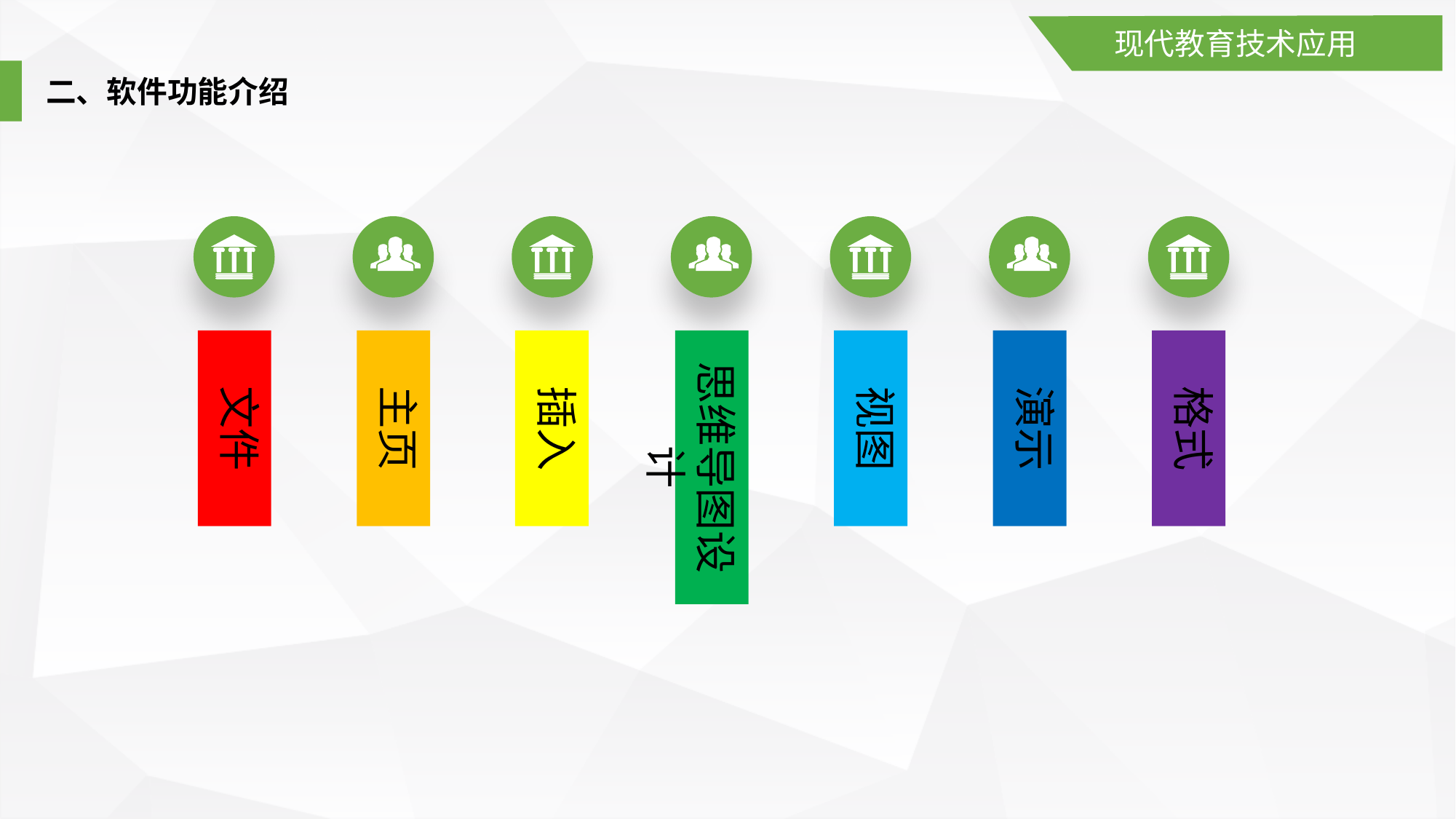

现代教育技术应用

二、软件功能介绍

文件
主页
插入
思维导图设计
视图
演示
格式